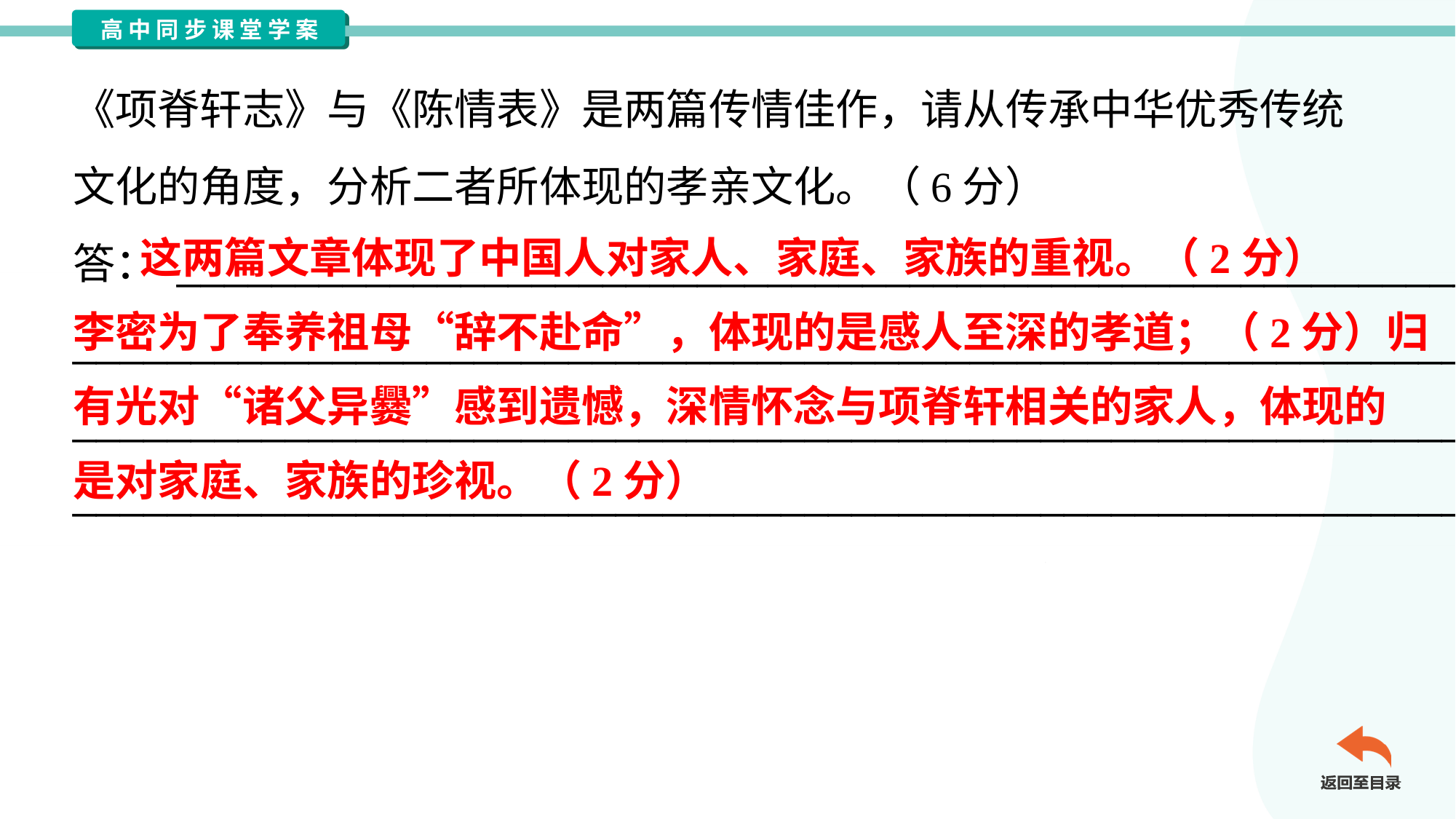

《项脊轩志》与《陈情表》是两篇传情佳作，请从传承中华优秀传统
文化的角度，分析二者所体现的孝亲文化。（6分）
答： ________________________________________________________
_____________________________________________________________
_____________________________________________________________
_____________________________________________________________
      这两篇文章体现了中国人对家人、家庭、家族的重视。（2分）
李密为了奉养祖母“辞不赴命”，体现的是感人至深的孝道；（2分）归
有光对“诸父异爨”感到遗憾，深情怀念与项脊轩相关的家人，体现的
是对家庭、家族的珍视。（2分）